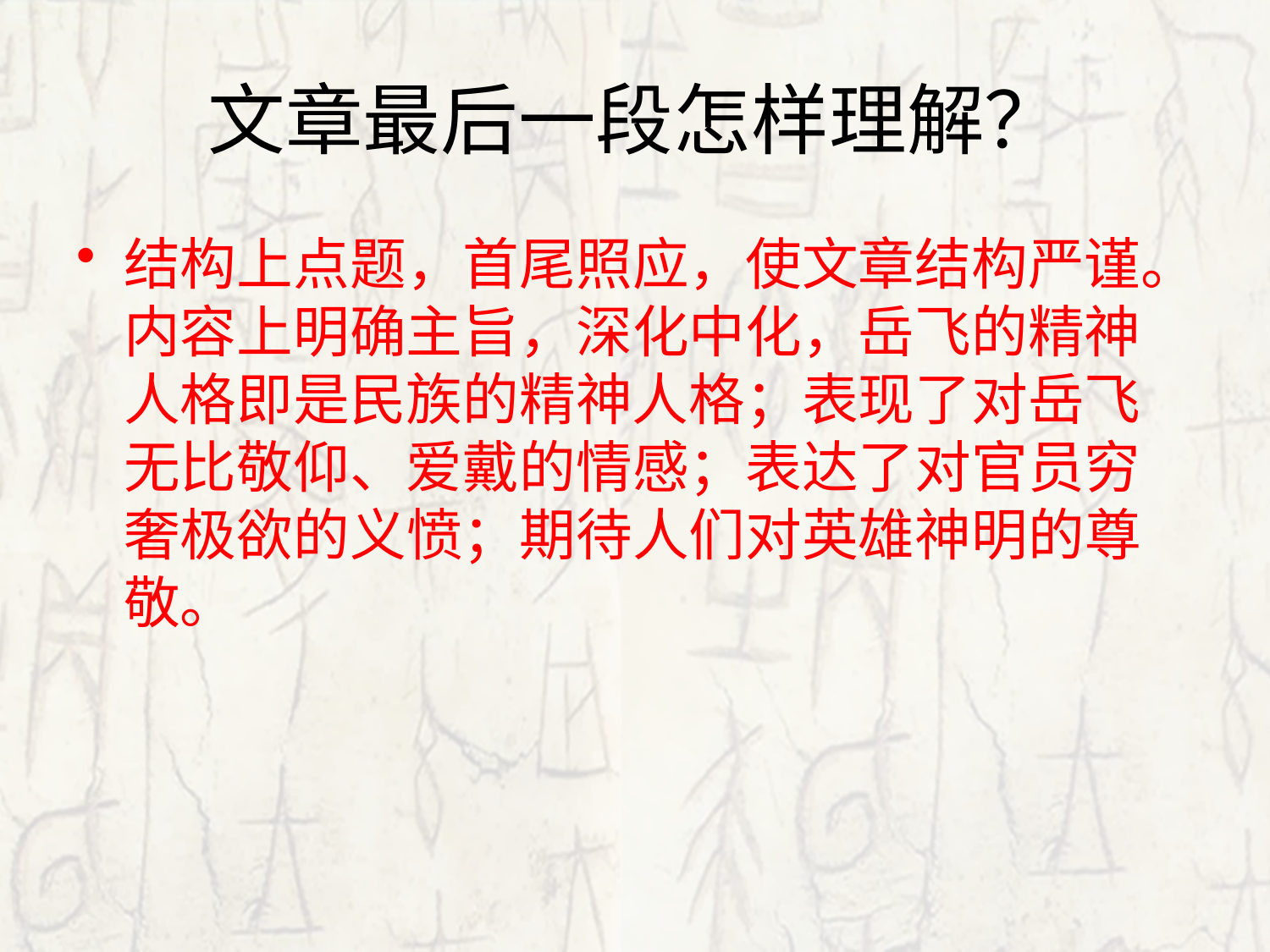

# 文章最后一段怎样理解？
结构上点题，首尾照应，使文章结构严谨。内容上明确主旨，深化中化，岳飞的精神人格即是民族的精神人格；表现了对岳飞无比敬仰、爱戴的情感；表达了对官员穷奢极欲的义愤；期待人们对英雄神明的尊敬。